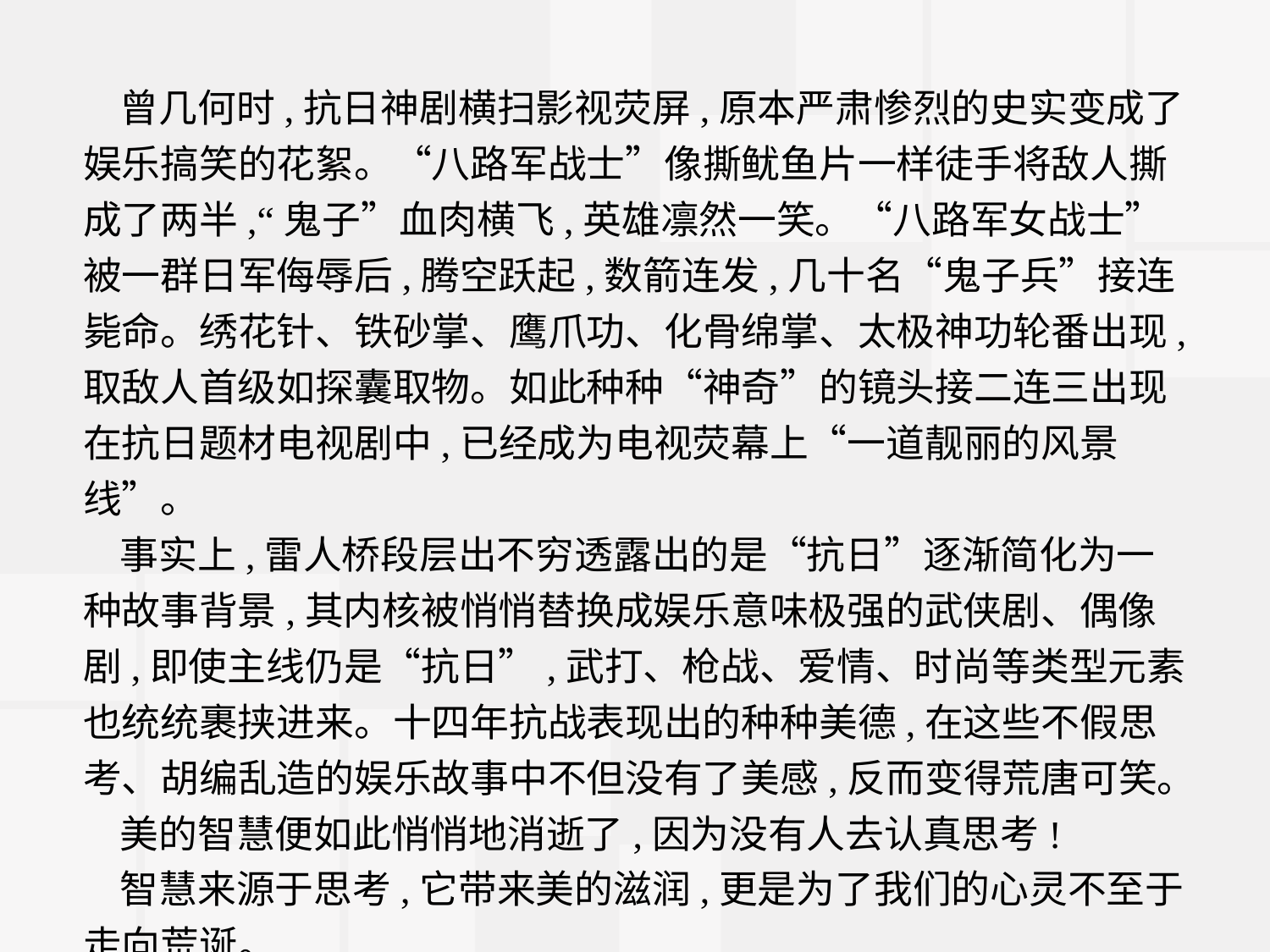

曾几何时,抗日神剧横扫影视荧屏,原本严肃惨烈的史实变成了娱乐搞笑的花絮。“八路军战士”像撕鱿鱼片一样徒手将敌人撕成了两半,“鬼子”血肉横飞,英雄凛然一笑。“八路军女战士”被一群日军侮辱后,腾空跃起,数箭连发,几十名“鬼子兵”接连毙命。绣花针、铁砂掌、鹰爪功、化骨绵掌、太极神功轮番出现,取敌人首级如探囊取物。如此种种“神奇”的镜头接二连三出现在抗日题材电视剧中,已经成为电视荧幕上“一道靓丽的风景线”。
事实上,雷人桥段层出不穷透露出的是“抗日”逐渐简化为一种故事背景,其内核被悄悄替换成娱乐意味极强的武侠剧、偶像剧,即使主线仍是“抗日”,武打、枪战、爱情、时尚等类型元素也统统裹挟进来。十四年抗战表现出的种种美德,在这些不假思考、胡编乱造的娱乐故事中不但没有了美感,反而变得荒唐可笑。
美的智慧便如此悄悄地消逝了,因为没有人去认真思考!
智慧来源于思考,它带来美的滋润,更是为了我们的心灵不至于走向荒诞。